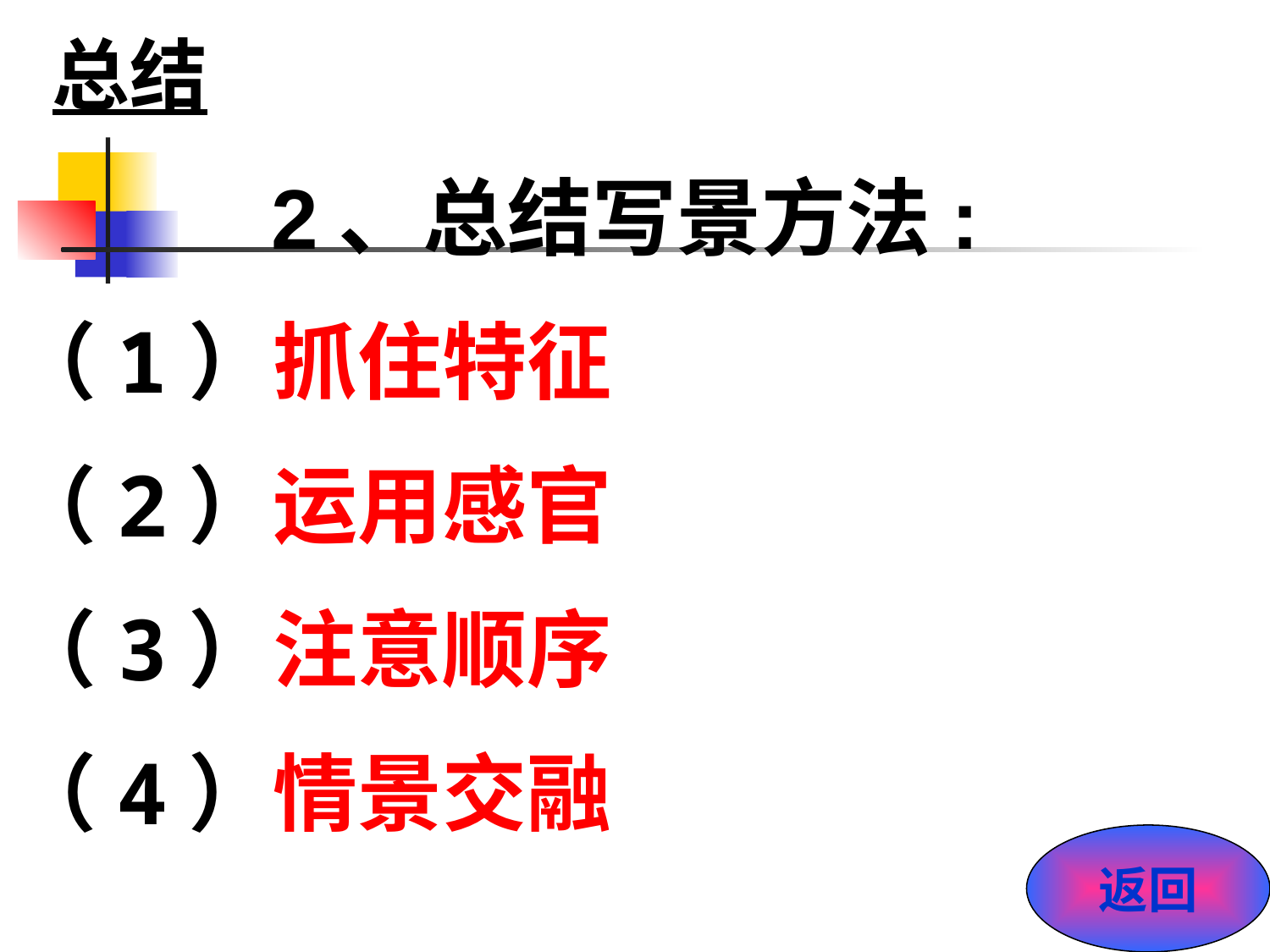

总结
           2、总结写景方法:
（1）抓住特征
（2）运用感官
（3）注意顺序
（4）情景交融

返回